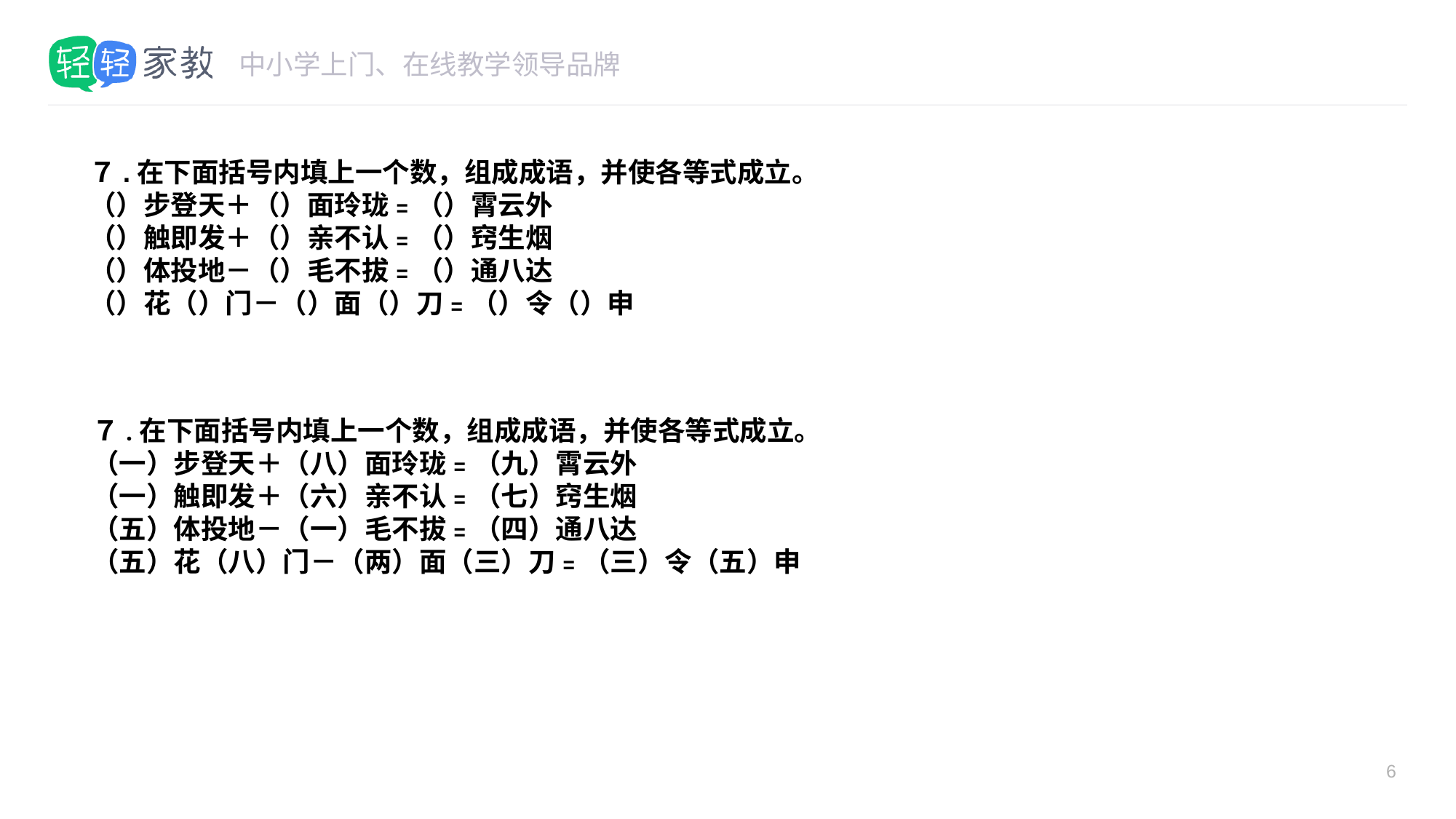

#
７.在下面括号内填上一个数，组成成语，并使各等式成立。
（）步登天＋（）面玲珑﹦（）霄云外
（）触即发＋（）亲不认﹦（）窍生烟
（）体投地－（）毛不拔﹦（）通八达
（）花（）门－（）面（）刀﹦（）令（）申

７.在下面括号内填上一个数，组成成语，并使各等式成立。
（一）步登天＋（八）面玲珑﹦（九）霄云外
（一）触即发＋（六）亲不认﹦（七）窍生烟
（五）体投地－（一）毛不拔﹦（四）通八达
（五）花（八）门－（两）面（三）刀﹦（三）令（五）申
6